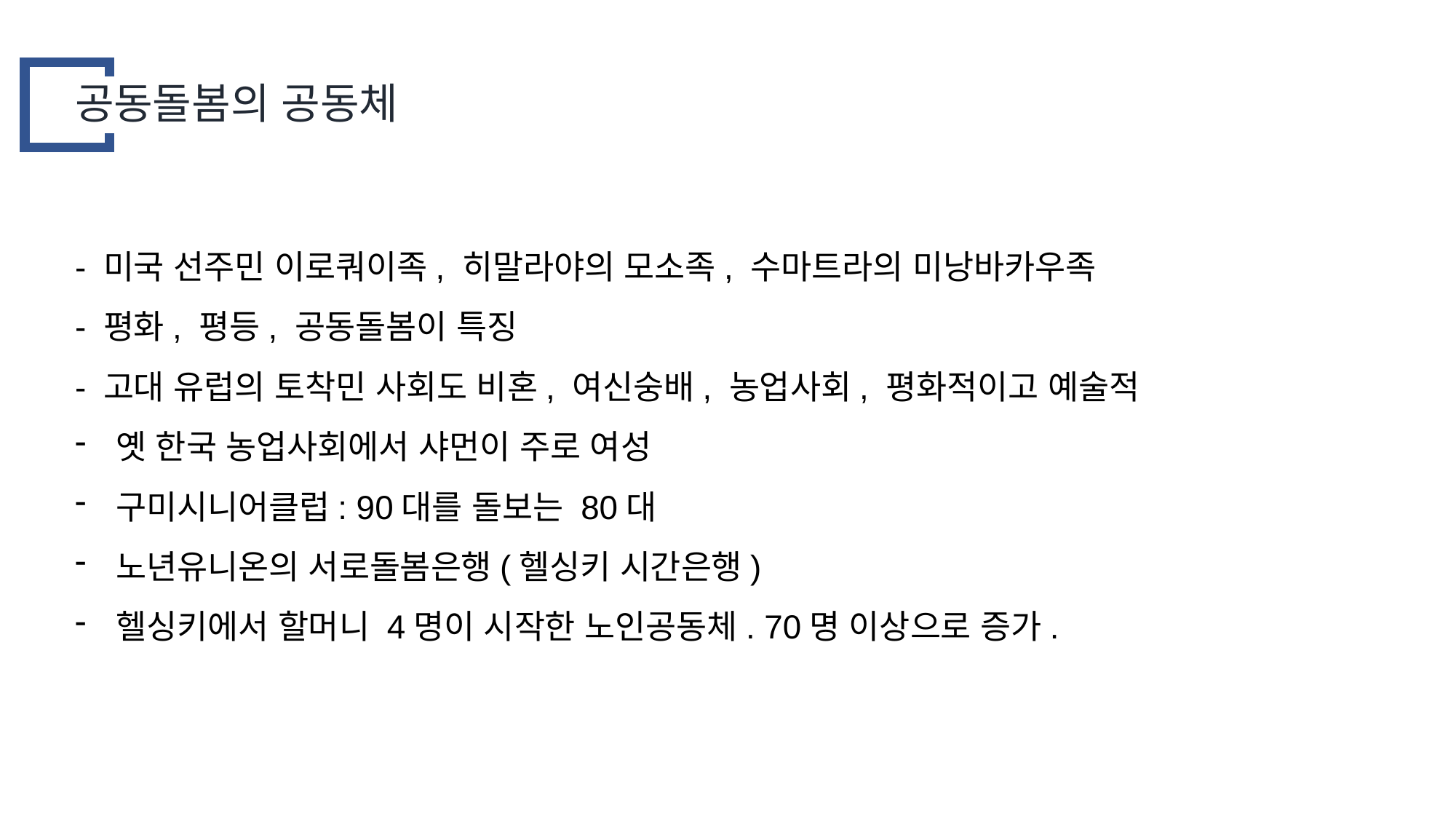

공동돌봄의 공동체
- 미국 선주민 이로쿼이족, 히말라야의 모소족, 수마트라의 미낭바카우족
- 평화, 평등, 공동돌봄이 특징
- 고대 유럽의 토착민 사회도 비혼, 여신숭배, 농업사회, 평화적이고 예술적
옛 한국 농업사회에서 샤먼이 주로 여성
구미시니어클럽: 90대를 돌보는 80대
노년유니온의 서로돌봄은행(헬싱키 시간은행)
헬싱키에서 할머니 4명이 시작한 노인공동체. 70명 이상으로 증가.